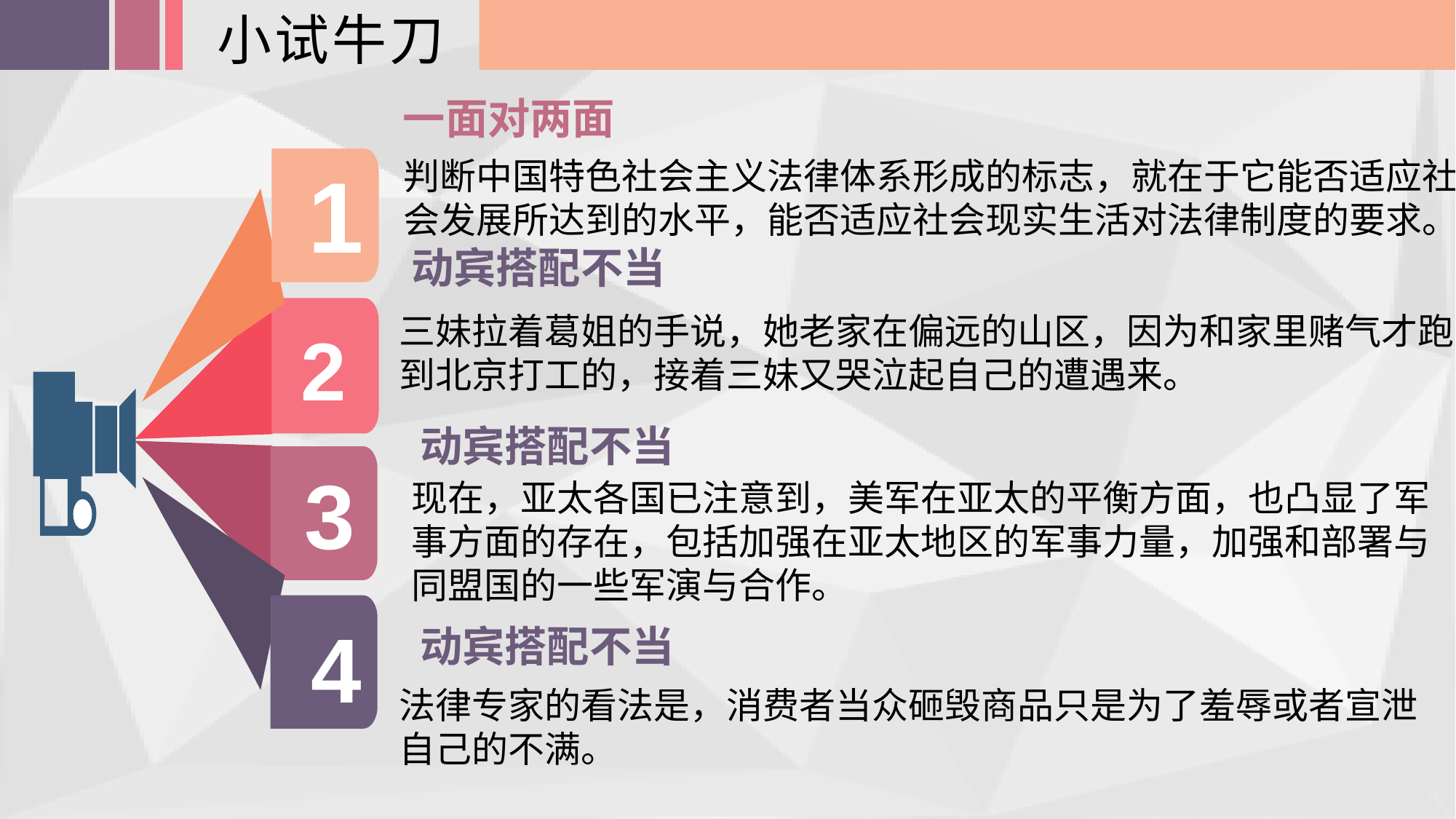

小试牛刀

一面对两面
1

2

3

4
判断中国特色社会主义法律体系形成的标志，就在于它能否适应社会发展所达到的水平，能否适应社会现实生活对法律制度的要求。
动宾搭配不当
三妹拉着葛姐的手说，她老家在偏远的山区，因为和家里赌气才跑到北京打工的，接着三妹又哭泣起自己的遭遇来。
动宾搭配不当
现在，亚太各国已注意到，美军在亚太的平衡方面，也凸显了军事方面的存在，包括加强在亚太地区的军事力量，加强和部署与同盟国的一些军演与合作。
动宾搭配不当
法律专家的看法是，消费者当众砸毁商品只是为了羞辱或者宣泄自己的不满。